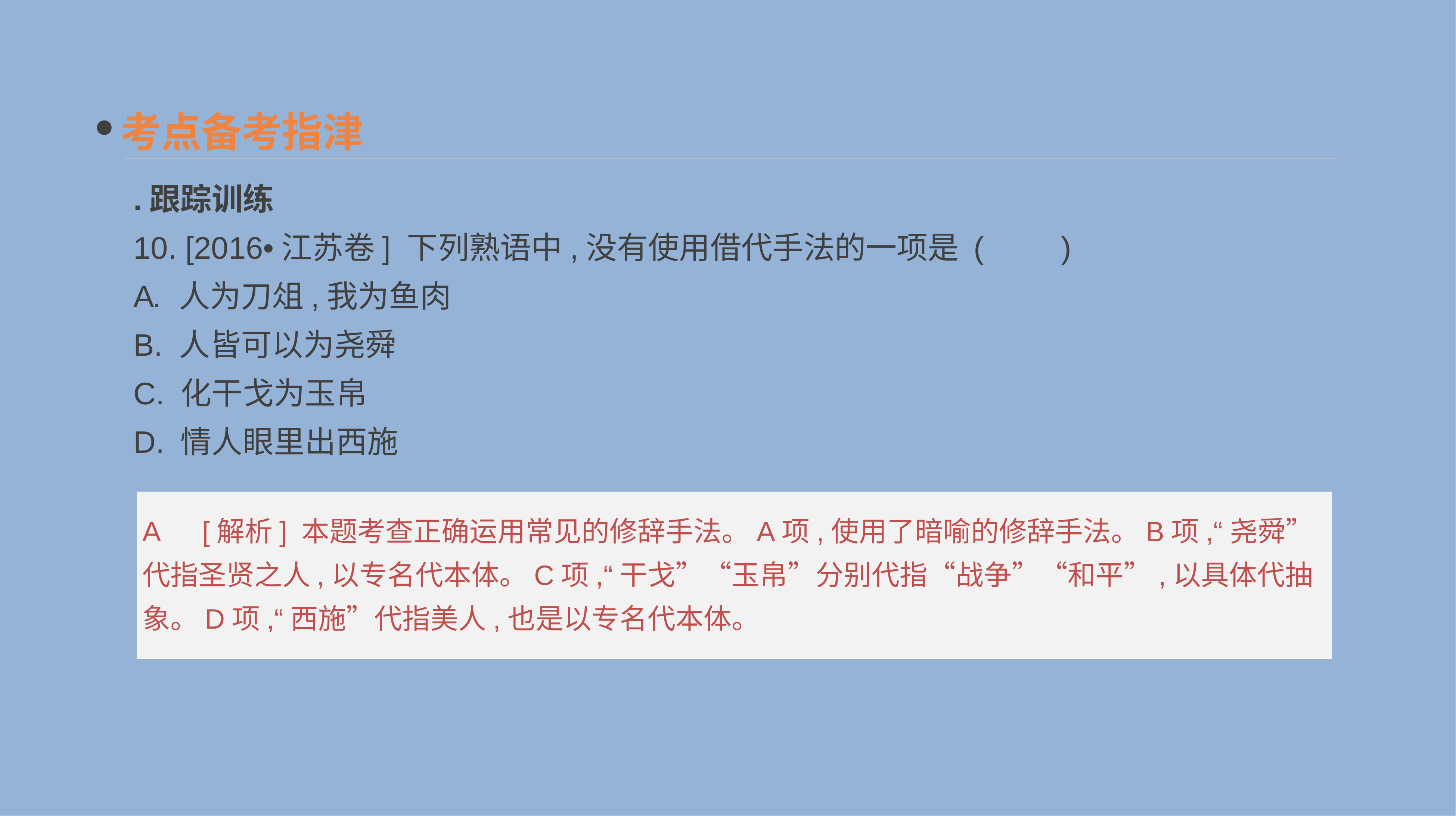

考点备考指津

.跟踪训练
10. [2016•江苏卷] 下列熟语中,没有使用借代手法的一项是	(　　)
人为刀俎,我为鱼肉
B. 人皆可以为尧舜
C. 化干戈为玉帛
D. 情人眼里出西施

A　[解析] 本题考查正确运用常见的修辞手法。A项,使用了暗喻的修辞手法。B项,“尧舜”代指圣贤之人,以专名代本体。C项,“干戈”“玉帛”分别代指“战争”“和平”,以具体代抽象。D项,“西施”代指美人,也是以专名代本体。